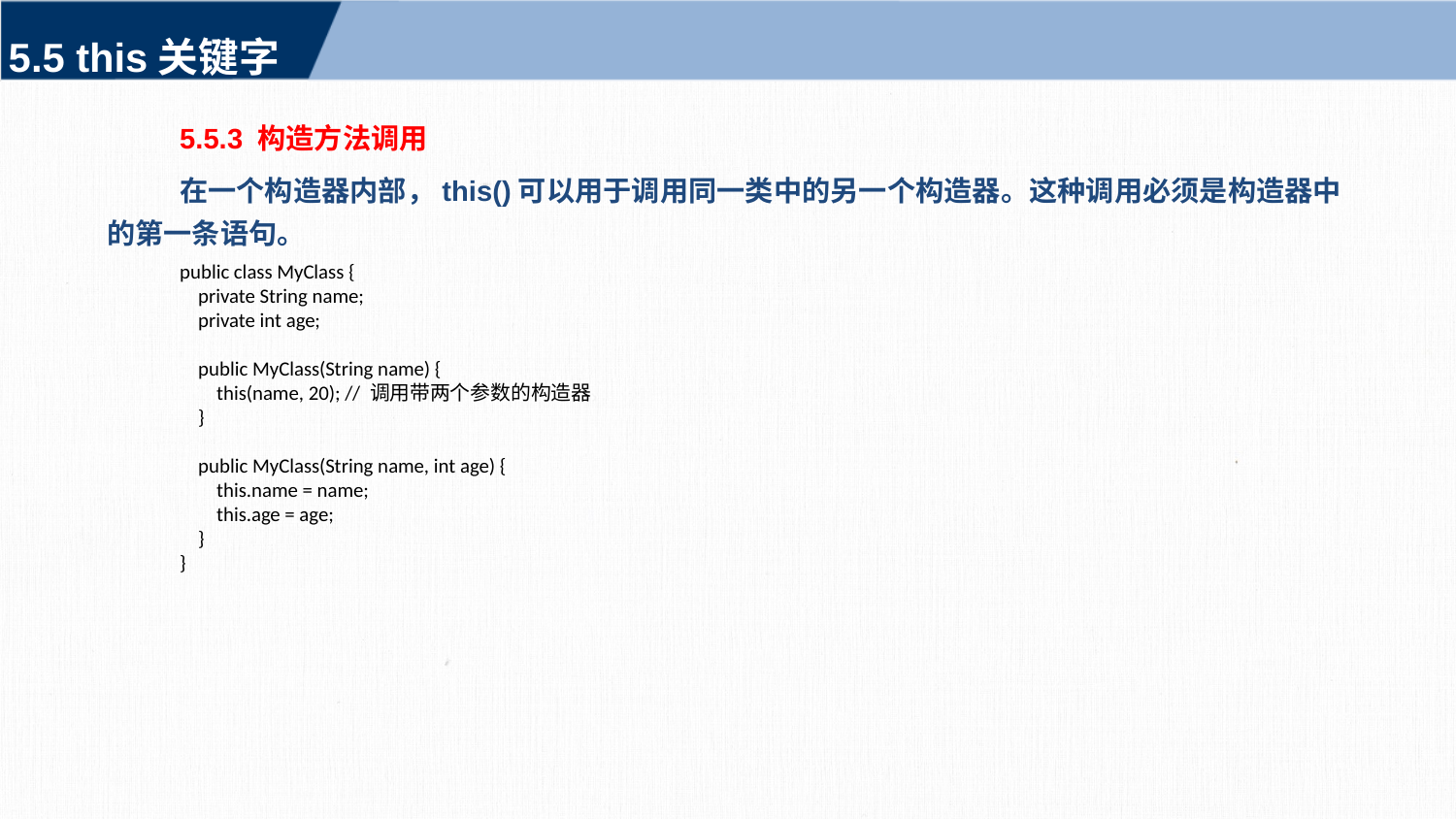

5.5 this关键字

5.5.3 构造方法调用
在一个构造器内部，this()可以用于调用同一类中的另一个构造器。这种调用必须是构造器中的第一条语句。
public class MyClass {
    private String name;
    private int age;

    public MyClass(String name) {
        this(name, 20); // 调用带两个参数的构造器
    }

    public MyClass(String name, int age) {
        this.name = name;
        this.age = age;
    }
}